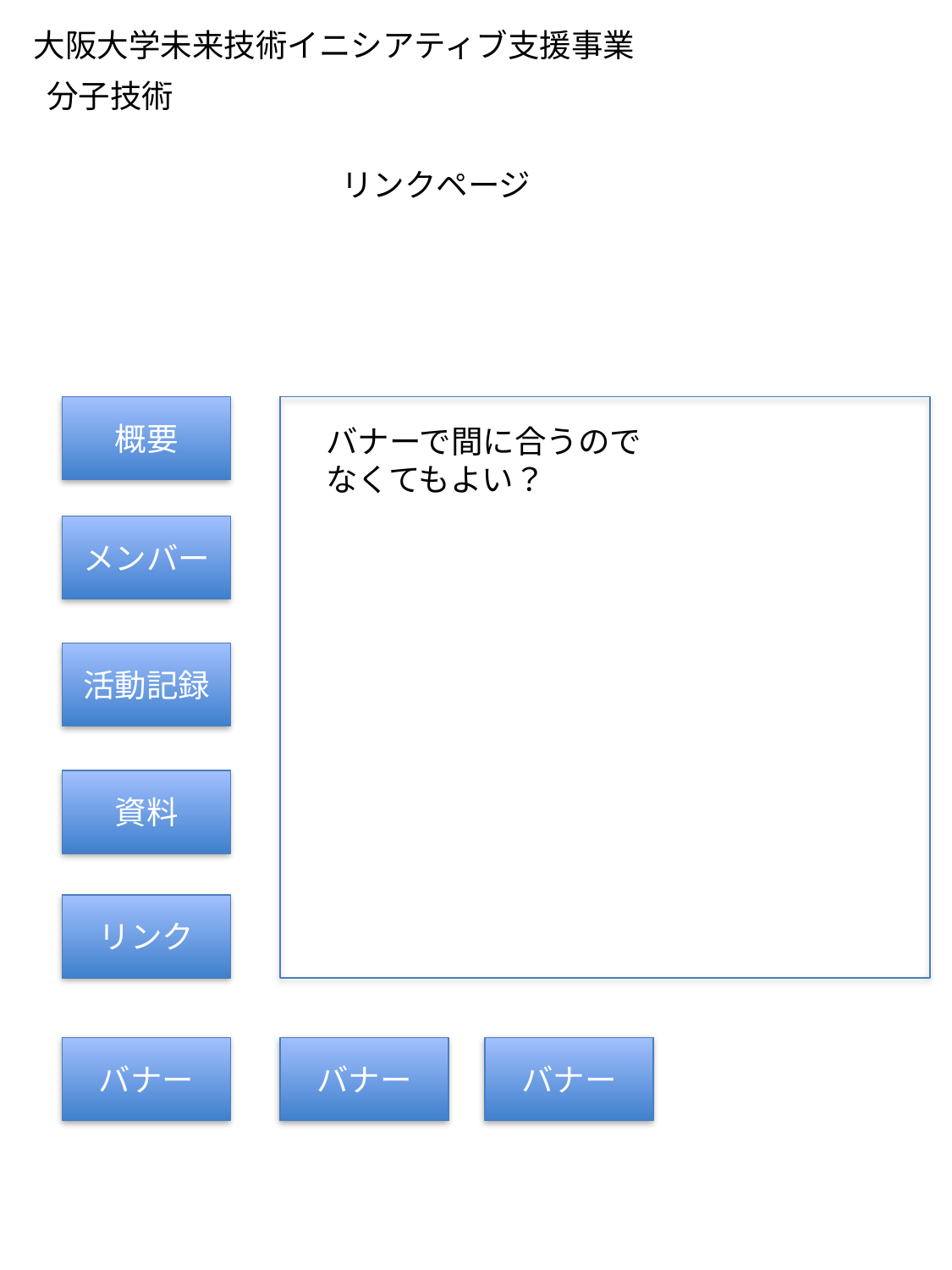

大阪大学未来技術イニシアティブ支援事業
分子技術
リンクページ
概要

バナーで間に合うので
なくてもよい？
メンバー
活動記録
資料
リンク
バナー
バナー
バナー